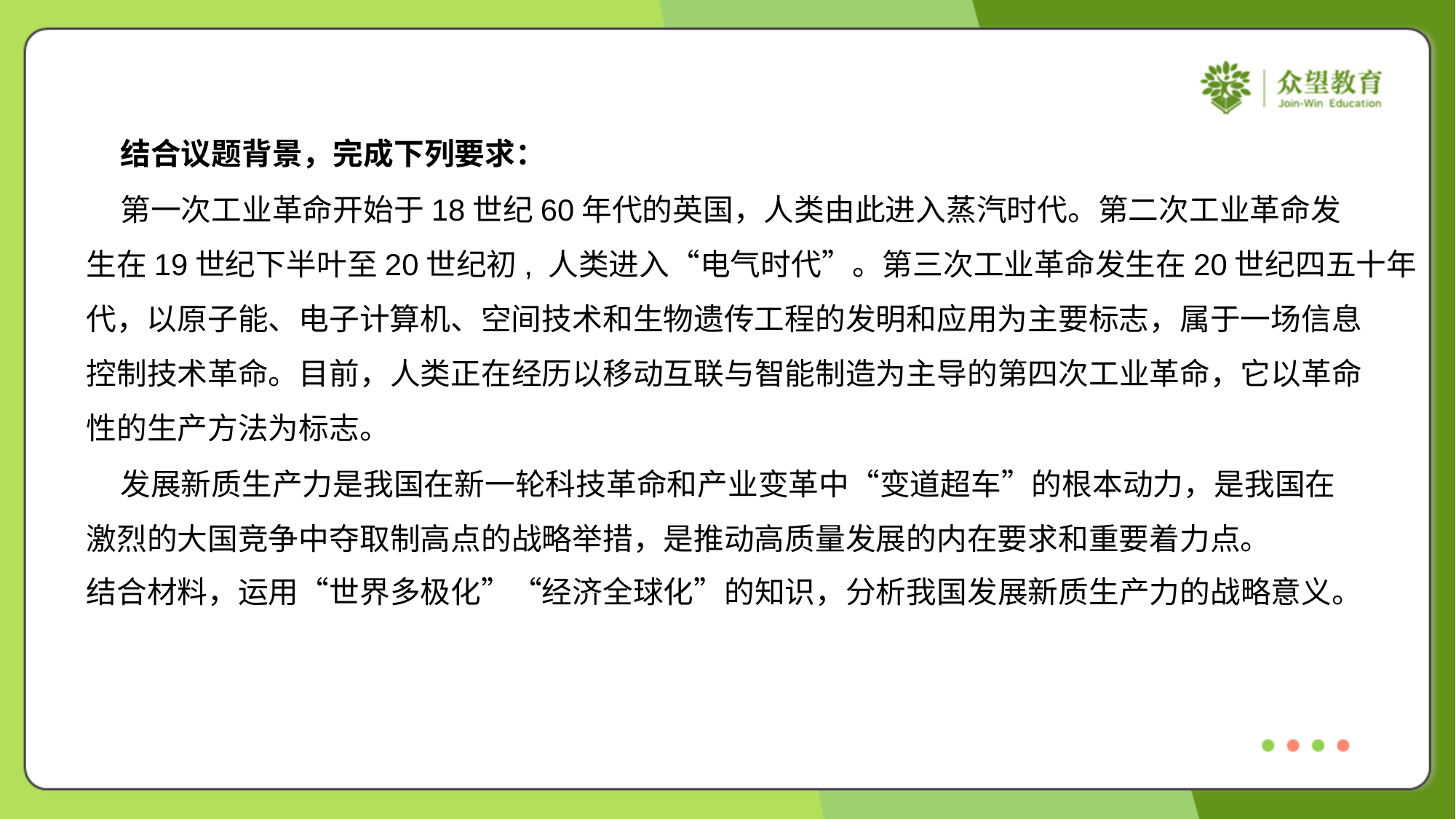

结合议题背景，完成下列要求：
    第一次工业革命开始于18世纪60年代的英国，人类由此进入蒸汽时代。第二次工业革命发
生在19世纪下半叶至20世纪初, 人类进入“电气时代”。第三次工业革命发生在20世纪四五十年
代，以原子能、电子计算机、空间技术和生物遗传工程的发明和应用为主要标志，属于一场信息
控制技术革命。目前，人类正在经历以移动互联与智能制造为主导的第四次工业革命，它以革命
性的生产方法为标志。
    发展新质生产力是我国在新一轮科技革命和产业变革中“变道超车”的根本动力，是我国在
激烈的大国竞争中夺取制高点的战略举措，是推动高质量发展的内在要求和重要着力点。
结合材料，运用“世界多极化”“经济全球化”的知识，分析我国发展新质生产力的战略意义。